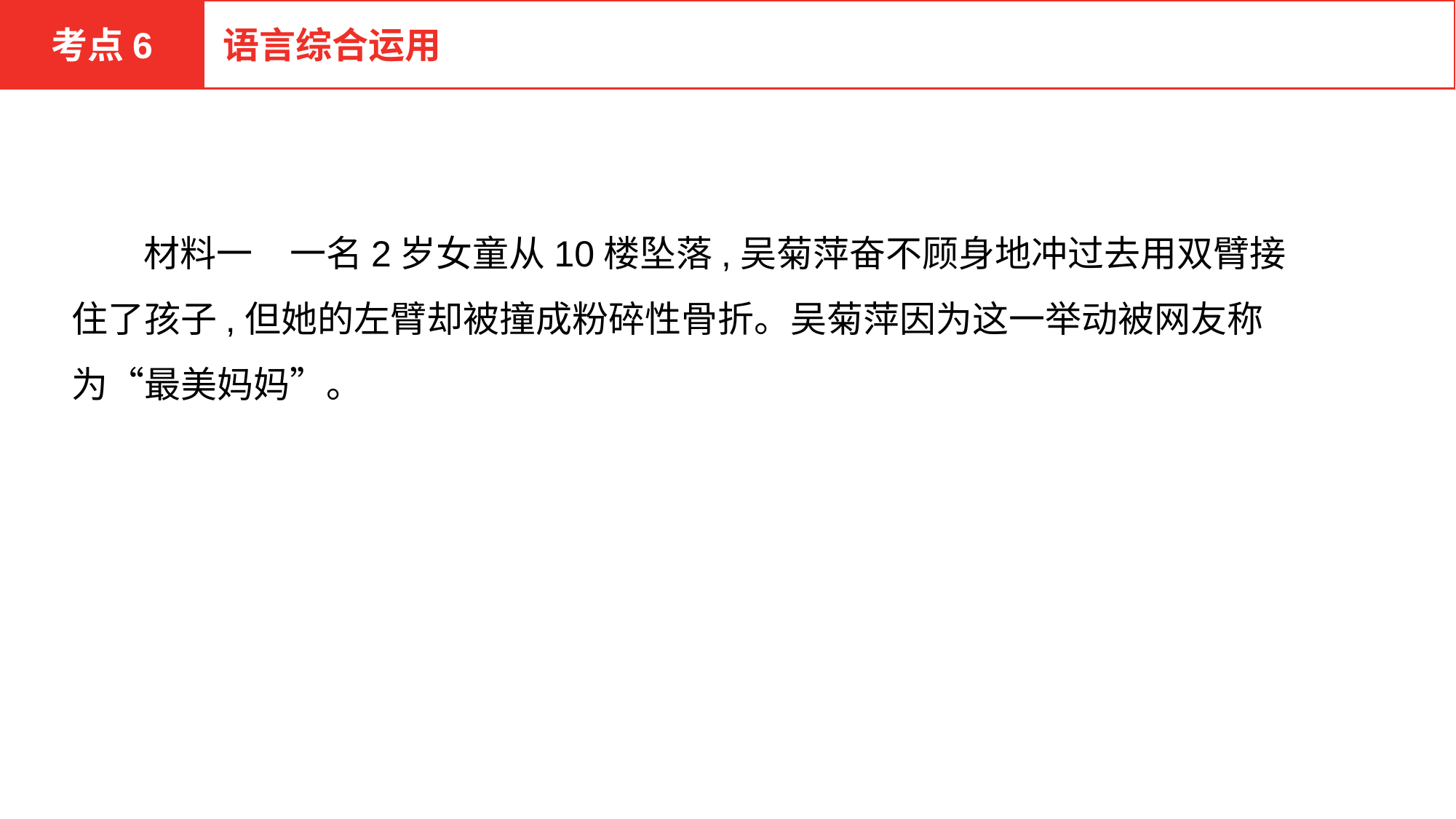

考点6
语言综合运用
　　材料一　一名2岁女童从10楼坠落,吴菊萍奋不顾身地冲过去用双臂接住了孩子,但她的左臂却被撞成粉碎性骨折。吴菊萍因为这一举动被网友称为“最美妈妈”。